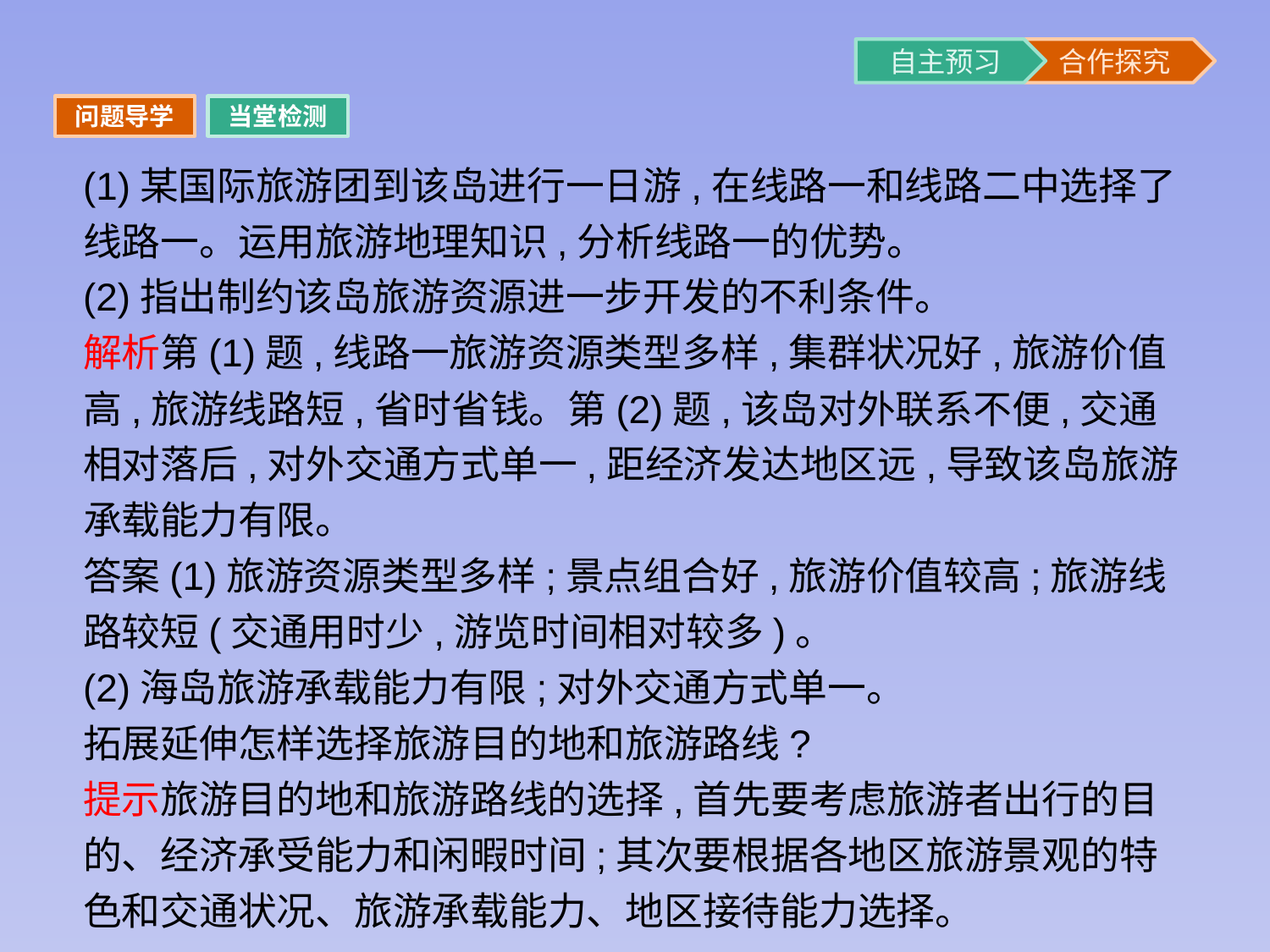

问题导学
当堂检测
(1)某国际旅游团到该岛进行一日游,在线路一和线路二中选择了线路一。运用旅游地理知识,分析线路一的优势。
(2)指出制约该岛旅游资源进一步开发的不利条件。
解析第(1)题,线路一旅游资源类型多样,集群状况好,旅游价值高,旅游线路短,省时省钱。第(2)题,该岛对外联系不便,交通相对落后,对外交通方式单一,距经济发达地区远,导致该岛旅游承载能力有限。
答案(1)旅游资源类型多样;景点组合好,旅游价值较高;旅游线路较短(交通用时少,游览时间相对较多)。
(2)海岛旅游承载能力有限;对外交通方式单一。
拓展延伸怎样选择旅游目的地和旅游路线?
提示旅游目的地和旅游路线的选择,首先要考虑旅游者出行的目的、经济承受能力和闲暇时间;其次要根据各地区旅游景观的特色和交通状况、旅游承载能力、地区接待能力选择。